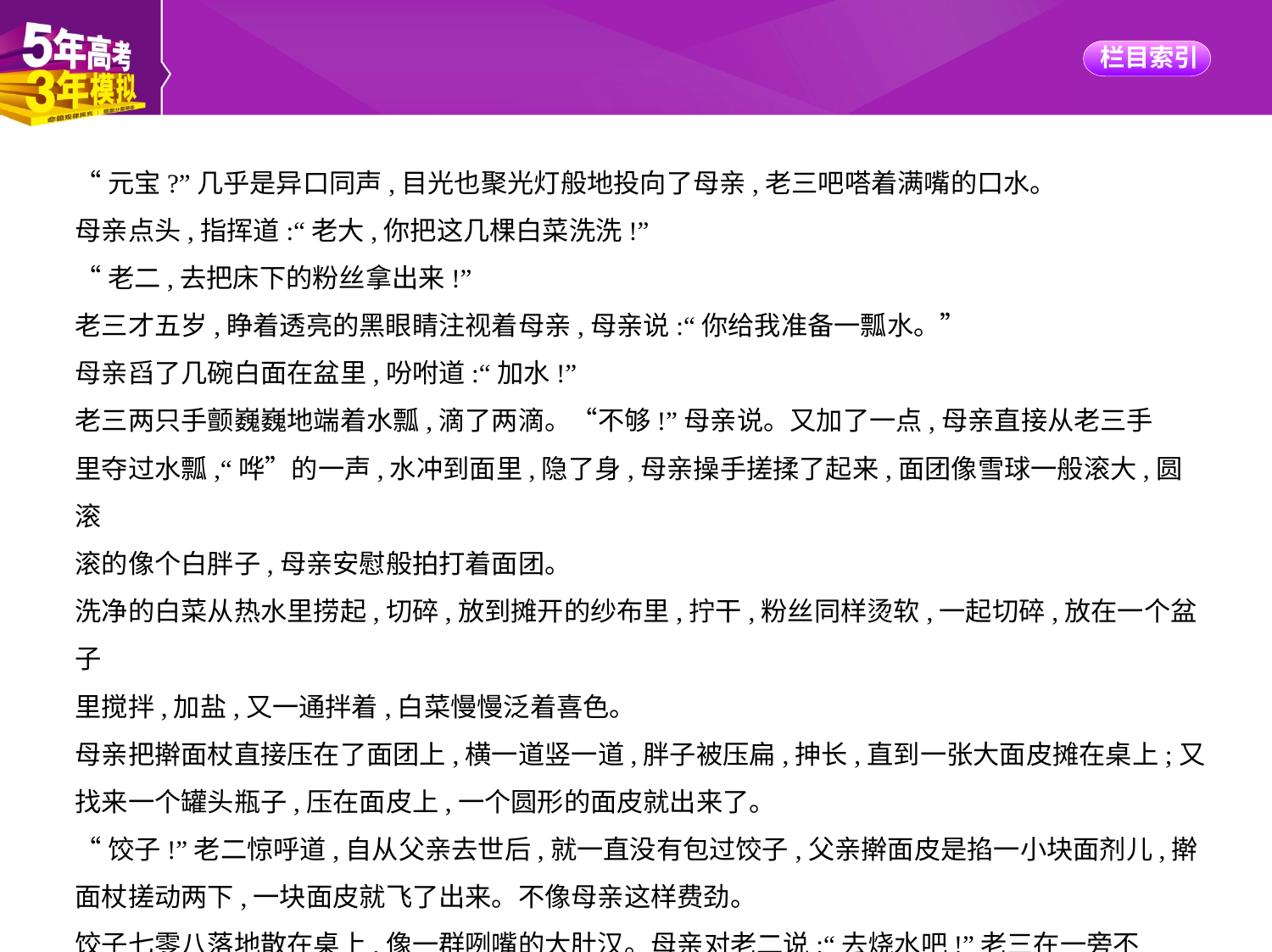

“元宝?”几乎是异口同声,目光也聚光灯般地投向了母亲,老三吧嗒着满嘴的口水。
母亲点头,指挥道:“老大,你把这几棵白菜洗洗!”
“老二,去把床下的粉丝拿出来!”
老三才五岁,睁着透亮的黑眼睛注视着母亲,母亲说:“你给我准备一瓢水。”
母亲舀了几碗白面在盆里,吩咐道:“加水!”
老三两只手颤巍巍地端着水瓢,滴了两滴。“不够!”母亲说。又加了一点,母亲直接从老三手
里夺过水瓢,“哗”的一声,水冲到面里,隐了身,母亲操手搓揉了起来,面团像雪球一般滚大,圆滚
滚的像个白胖子,母亲安慰般拍打着面团。
洗净的白菜从热水里捞起,切碎,放到摊开的纱布里,拧干,粉丝同样烫软,一起切碎,放在一个盆子
里搅拌,加盐,又一通拌着,白菜慢慢泛着喜色。
母亲把擀面杖直接压在了面团上,横一道竖一道,胖子被压扁,抻长,直到一张大面皮摊在桌上;又
找来一个罐头瓶子,压在面皮上,一个圆形的面皮就出来了。
“饺子!”老二惊呼道,自从父亲去世后,就一直没有包过饺子,父亲擀面皮是掐一小块面剂儿,擀
面杖搓动两下,一块面皮就飞了出来。不像母亲这样费劲。
饺子七零八落地散在桌上,像一群咧嘴的大肚汉。母亲对老二说:“去烧水吧!”老三在一旁不